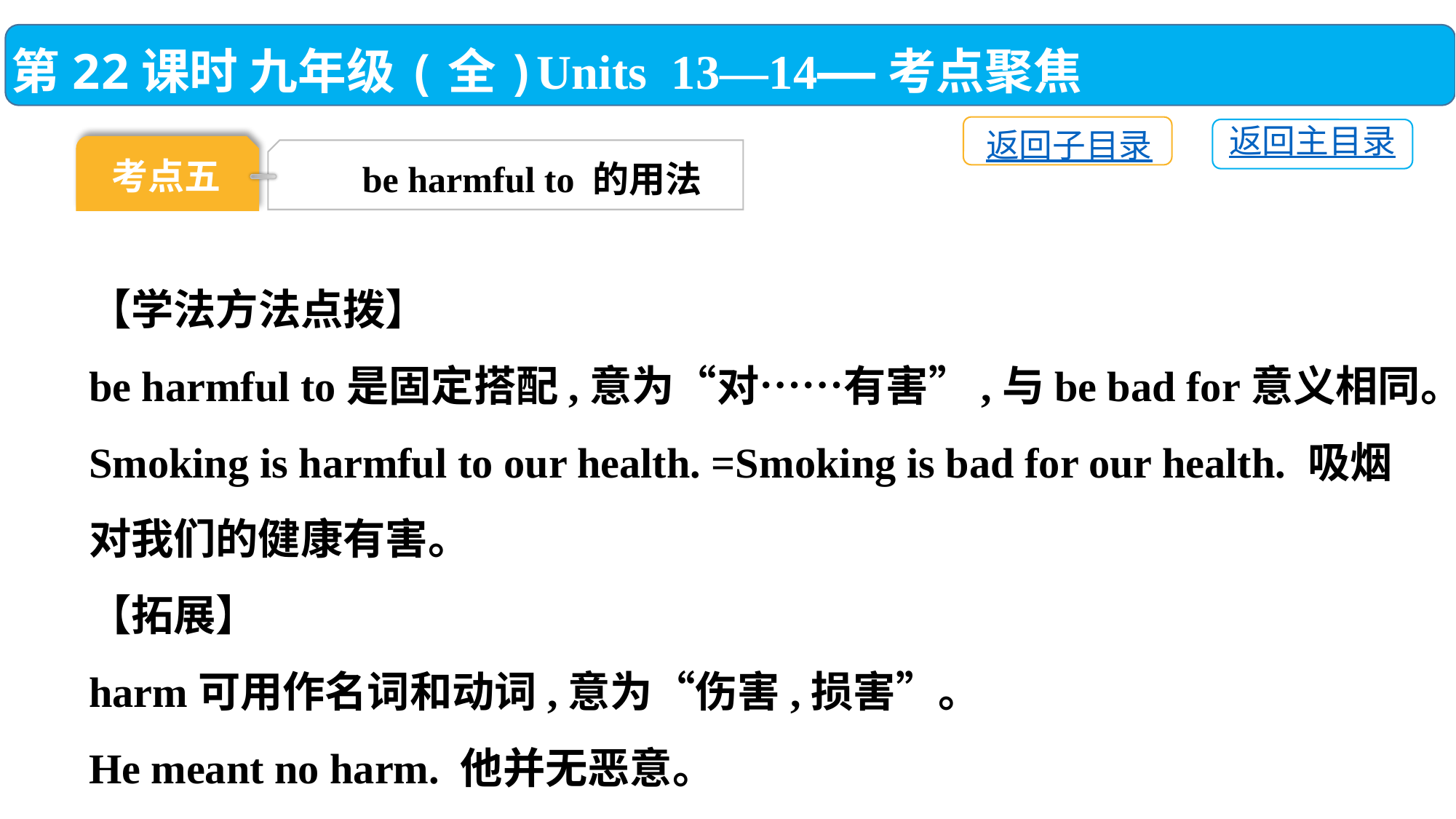

第22课时 九年级(全)Units  13—14——考点聚焦

返回子目录
返回主目录
考点五
be harmful to 的用法

【学法方法点拨】
be harmful to是固定搭配,意为“对……有害”,与be bad for意义相同。
Smoking is harmful to our health. =Smoking is bad for our health. 吸烟对我们的健康有害。
【拓展】
harm可用作名词和动词,意为“伤害,损害”。
He meant no harm. 他并无恶意。